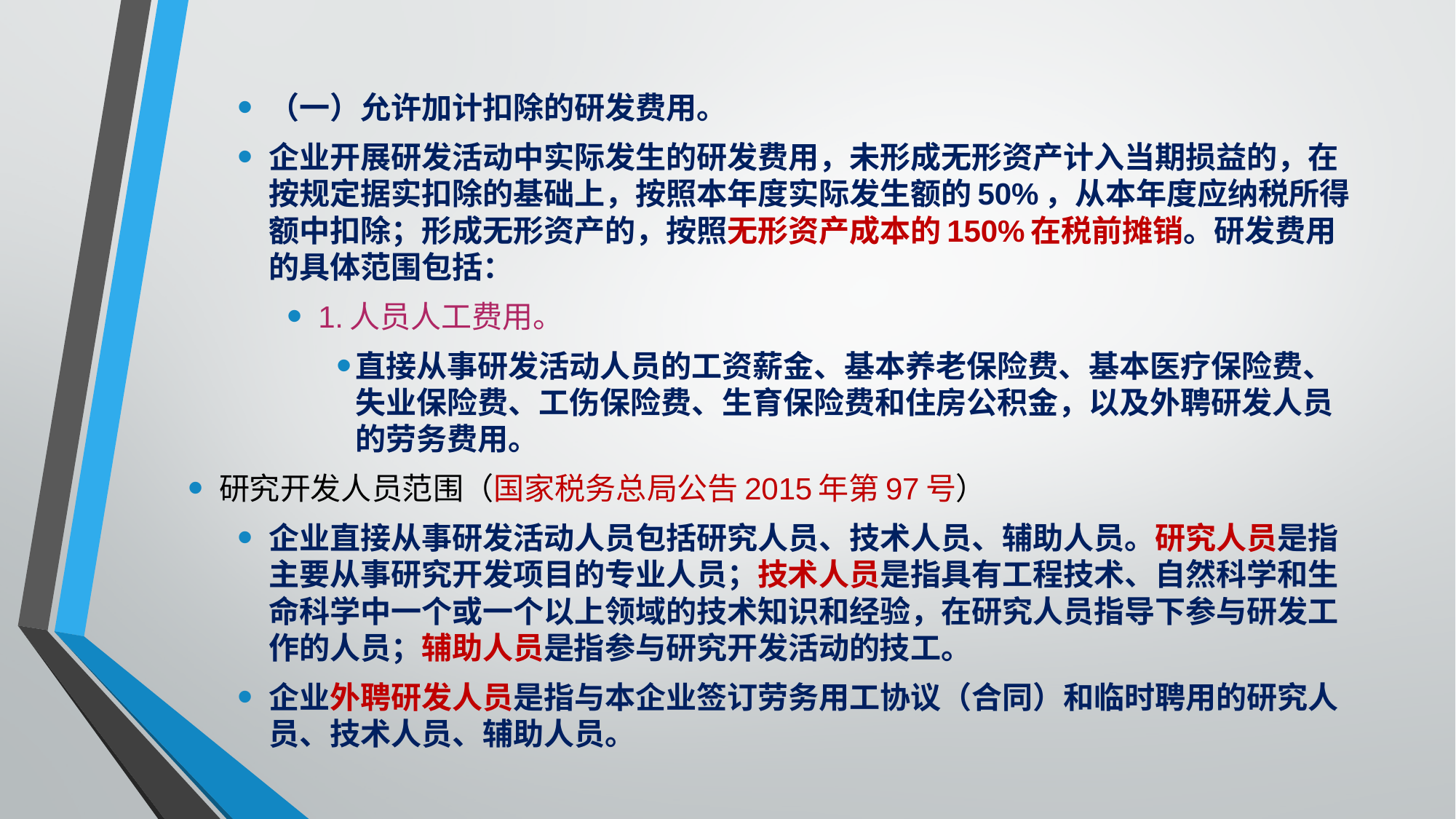

（一）允许加计扣除的研发费用。
企业开展研发活动中实际发生的研发费用，未形成无形资产计入当期损益的，在按规定据实扣除的基础上，按照本年度实际发生额的50%，从本年度应纳税所得额中扣除；形成无形资产的，按照无形资产成本的150%在税前摊销。研发费用的具体范围包括：
1.人员人工费用。
直接从事研发活动人员的工资薪金、基本养老保险费、基本医疗保险费、失业保险费、工伤保险费、生育保险费和住房公积金，以及外聘研发人员的劳务费用。
研究开发人员范围（国家税务总局公告2015年第97号）
企业直接从事研发活动人员包括研究人员、技术人员、辅助人员。研究人员是指主要从事研究开发项目的专业人员；技术人员是指具有工程技术、自然科学和生命科学中一个或一个以上领域的技术知识和经验，在研究人员指导下参与研发工作的人员；辅助人员是指参与研究开发活动的技工。
企业外聘研发人员是指与本企业签订劳务用工协议（合同）和临时聘用的研究人员、技术人员、辅助人员。